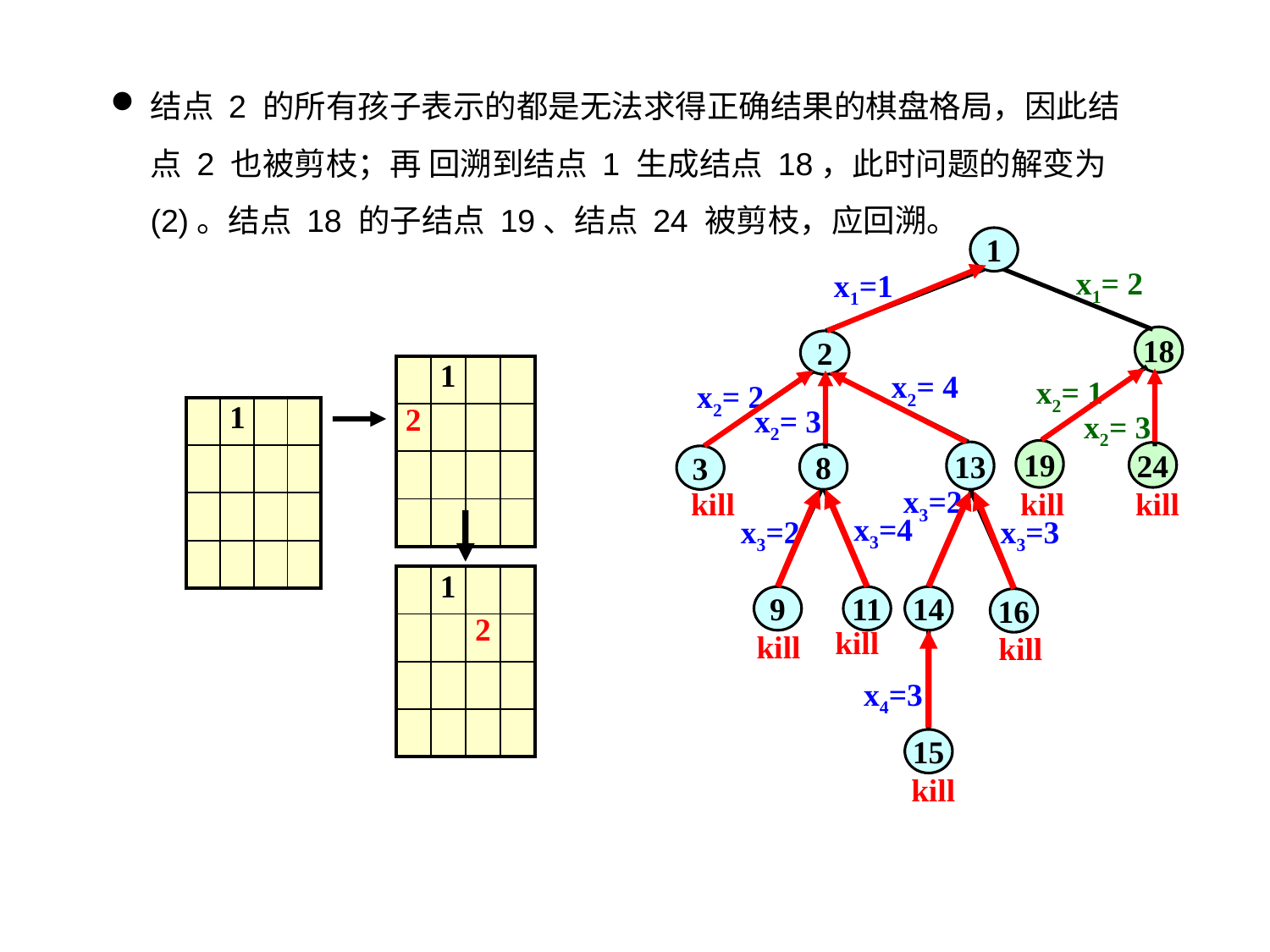

结点 2 的所有孩子表示的都是无法求得正确结果的棋盘格局，因此结点 2 也被剪枝；再 回溯到结点 1 生成结点 18，此时问题的解变为(2)。结点 18 的子结点 19、结点 24 被剪枝，应回溯。
1
x1=1

2
x2= 4

13

x2= 2
3

x2= 3
8

x3=2

14
kill

x3=4
11

x3=2
9

x3=3
16
kill
kill
kill

x4=3
15
kill
x1= 2

18

|  | 1 |  |  |
| --- | --- | --- | --- |
| 2 |  |  |  |
|  |  |  |  |
|  |  |  |  |
x2= 1

19

x2= 3
24
|  | 1 |  |  |
| --- | --- | --- | --- |
|  |  |  |  |
|  |  |  |  |
|  |  |  |  |

kill
kill

|  | 1 |  |  |
| --- | --- | --- | --- |
|  |  | 2 |  |
|  |  |  |  |
|  |  |  |  |